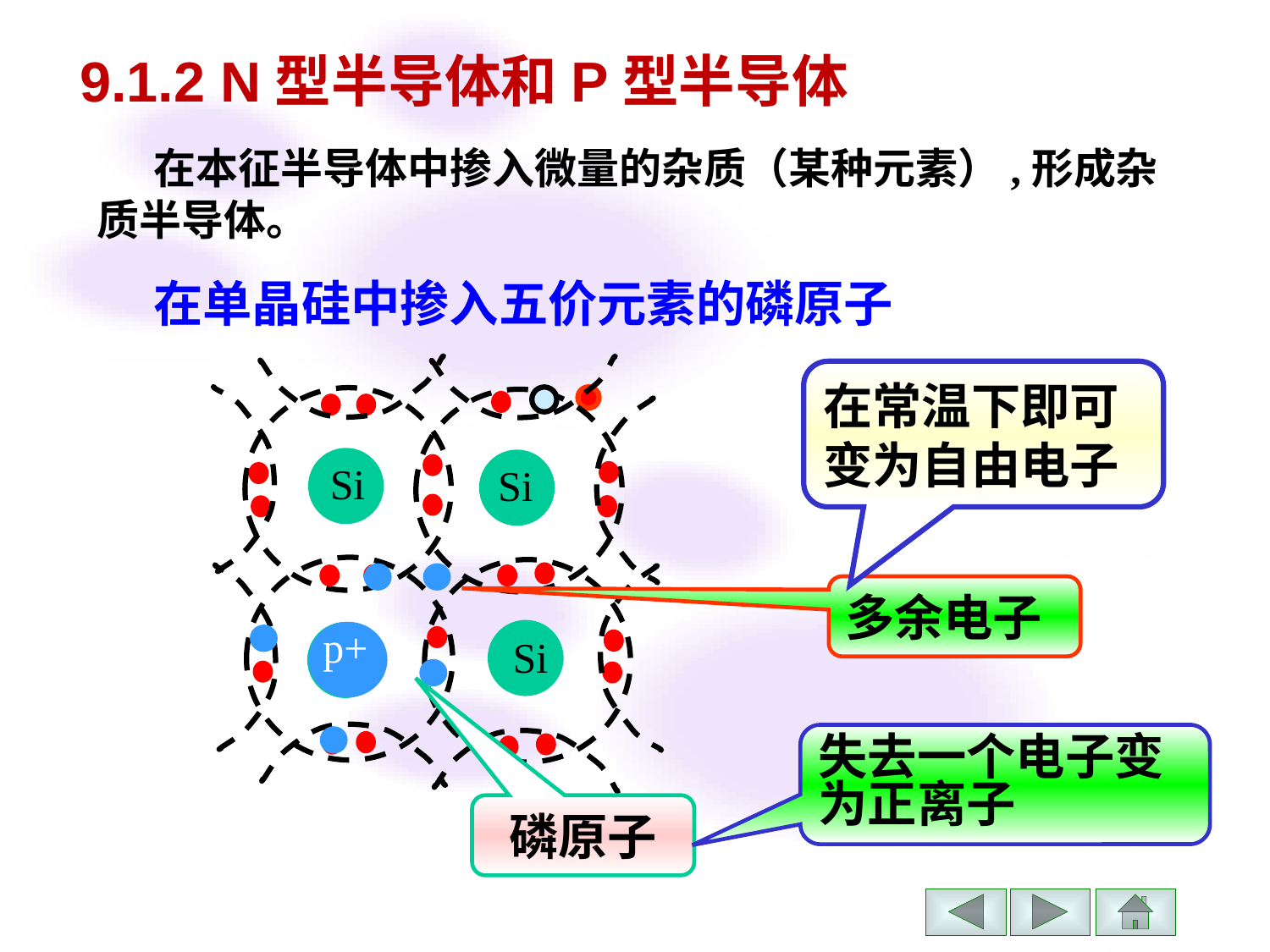

9.1.2 N型半导体和P型半导体
    在本征半导体中掺入微量的杂质（某种元素）,形成杂质半导体。
在单晶硅中掺入五价元素的磷原子

 Si
 Si

 Si

 Si

在常温下即可变为自由电子

多余电子
p+

失去一个电子变为正离子
磷原子